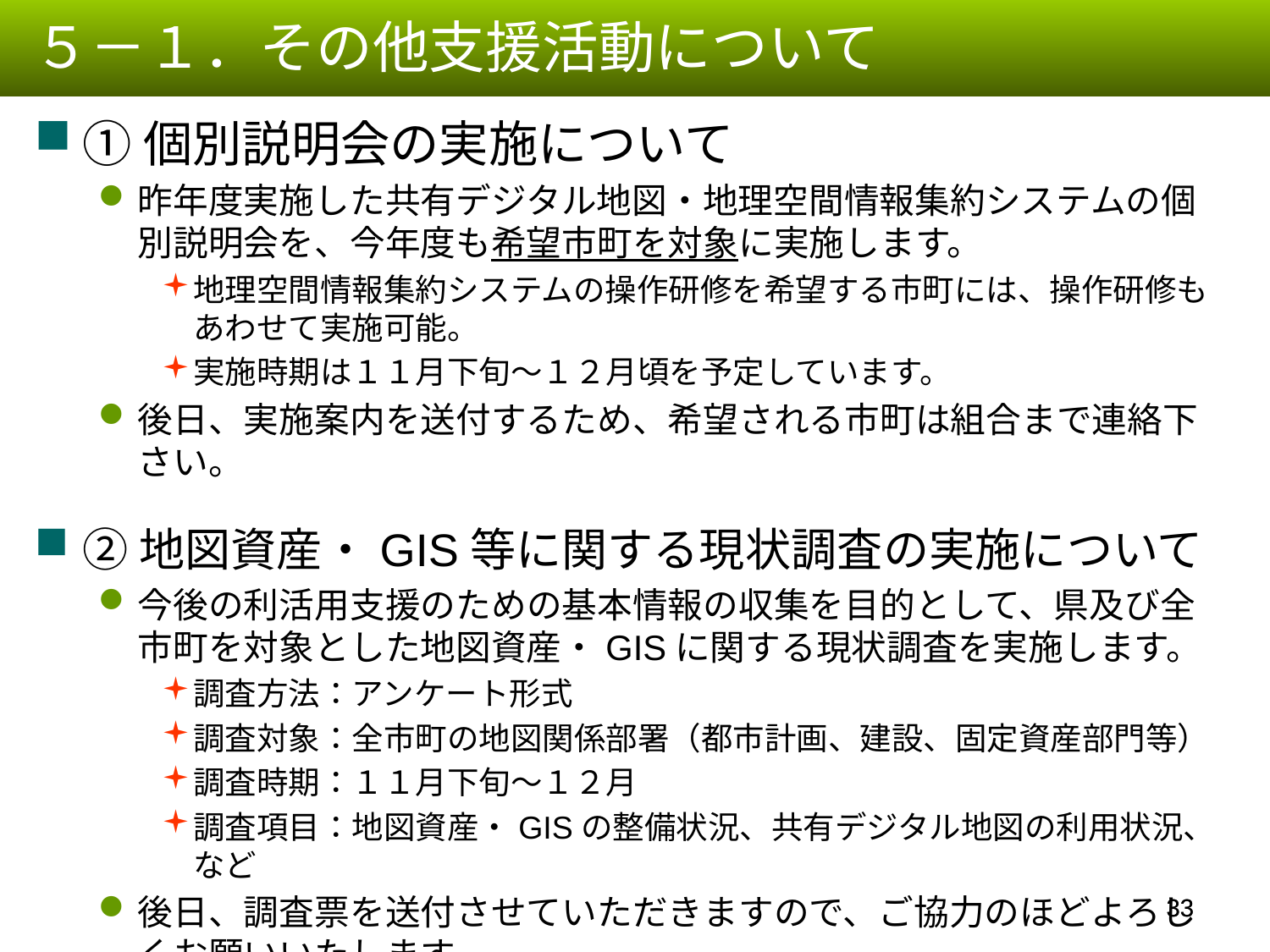

５－１．その他支援活動について
①個別説明会の実施について
昨年度実施した共有デジタル地図・地理空間情報集約システムの個別説明会を、今年度も希望市町を対象に実施します。
地理空間情報集約システムの操作研修を希望する市町には、操作研修もあわせて実施可能。
実施時期は１１月下旬～１２月頃を予定しています。
後日、実施案内を送付するため、希望される市町は組合まで連絡下さい。

②地図資産・GIS等に関する現状調査の実施について
今後の利活用支援のための基本情報の収集を目的として、県及び全市町を対象とした地図資産・GISに関する現状調査を実施します。
調査方法：アンケート形式
調査対象：全市町の地図関係部署（都市計画、建設、固定資産部門等）
調査時期：１１月下旬～１２月
調査項目：地図資産・GISの整備状況、共有デジタル地図の利用状況、など
後日、調査票を送付させていただきますので、ご協力のほどよろしくお願いいたします。

33
33